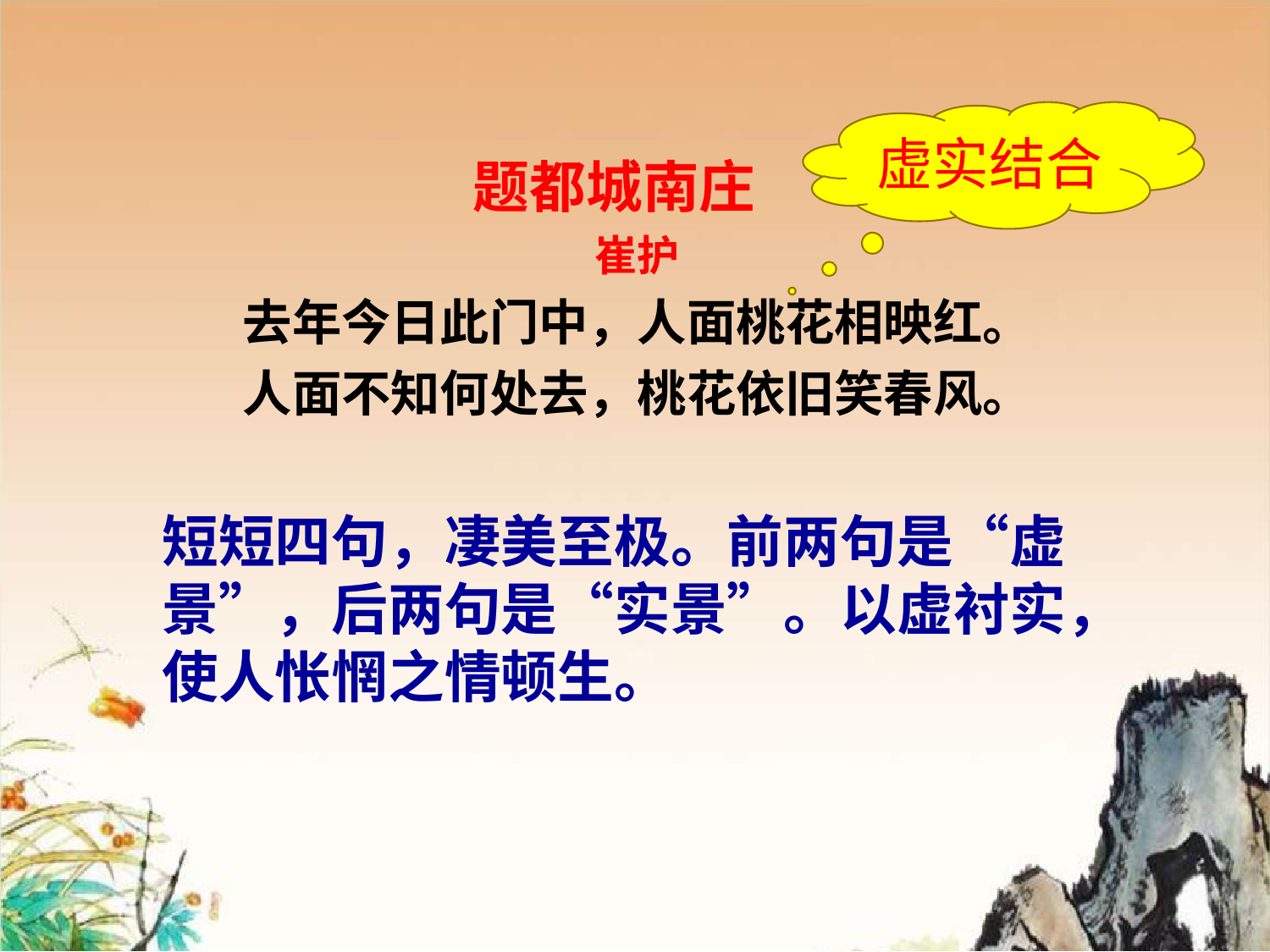

题都城南庄
崔护
去年今日此门中，人面桃花相映红。
人面不知何处去，桃花依旧笑春风。
虚实结合
短短四句，凄美至极。前两句是“虚景”，后两句是“实景”。以虚衬实，使人怅惘之情顿生。